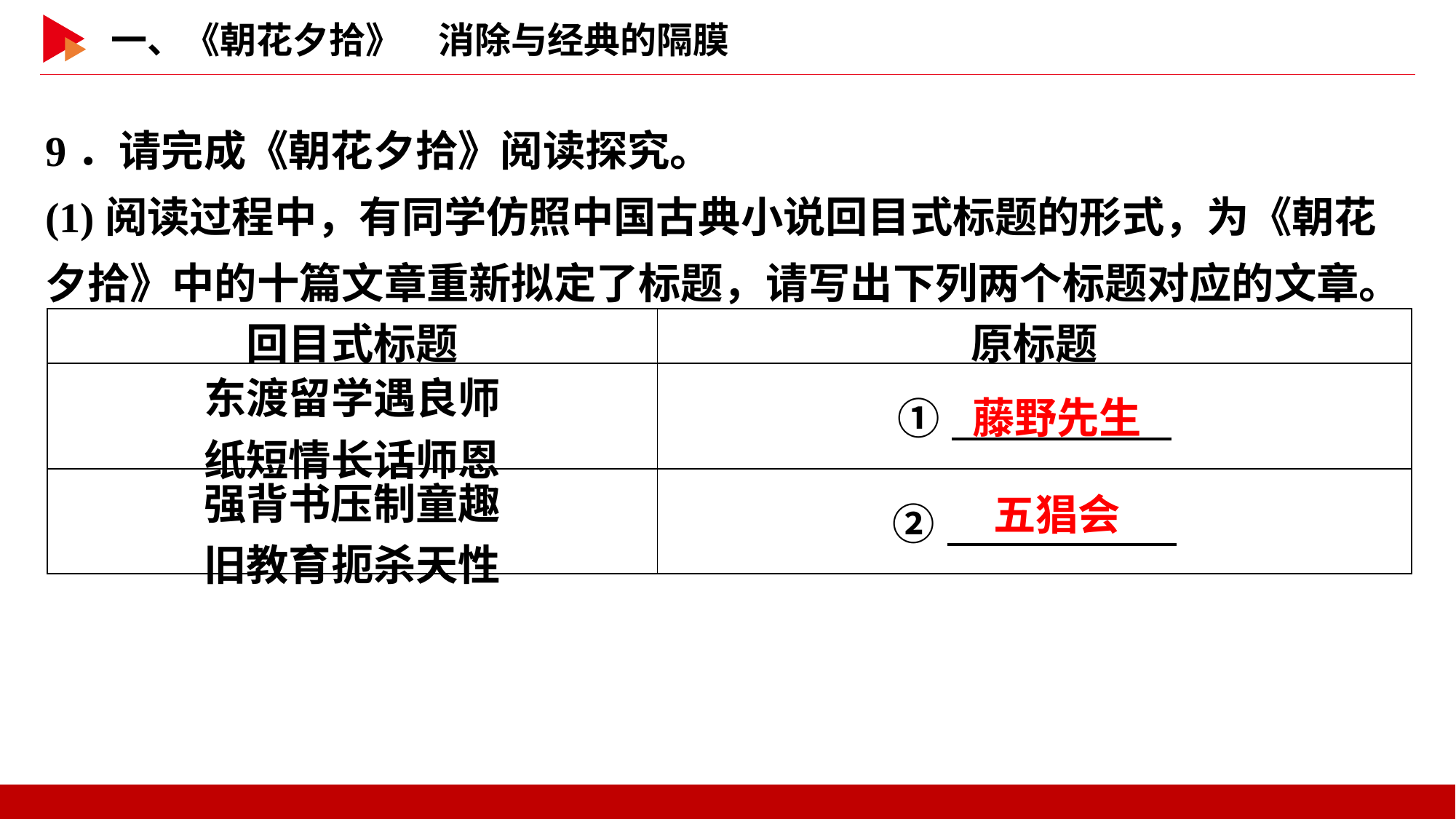

9．请完成《朝花夕拾》阅读探究。
(1)阅读过程中，有同学仿照中国古典小说回目式标题的形式，为《朝花夕拾》中的十篇文章重新拟定了标题，请写出下列两个标题对应的文章。
| 回目式标题 | 原标题 |
| --- | --- |
| 东渡留学遇良师 纸短情长话师恩 | ① |
| 强背书压制童趣 旧教育扼杀天性 | ② |
藤野先生
五猖会